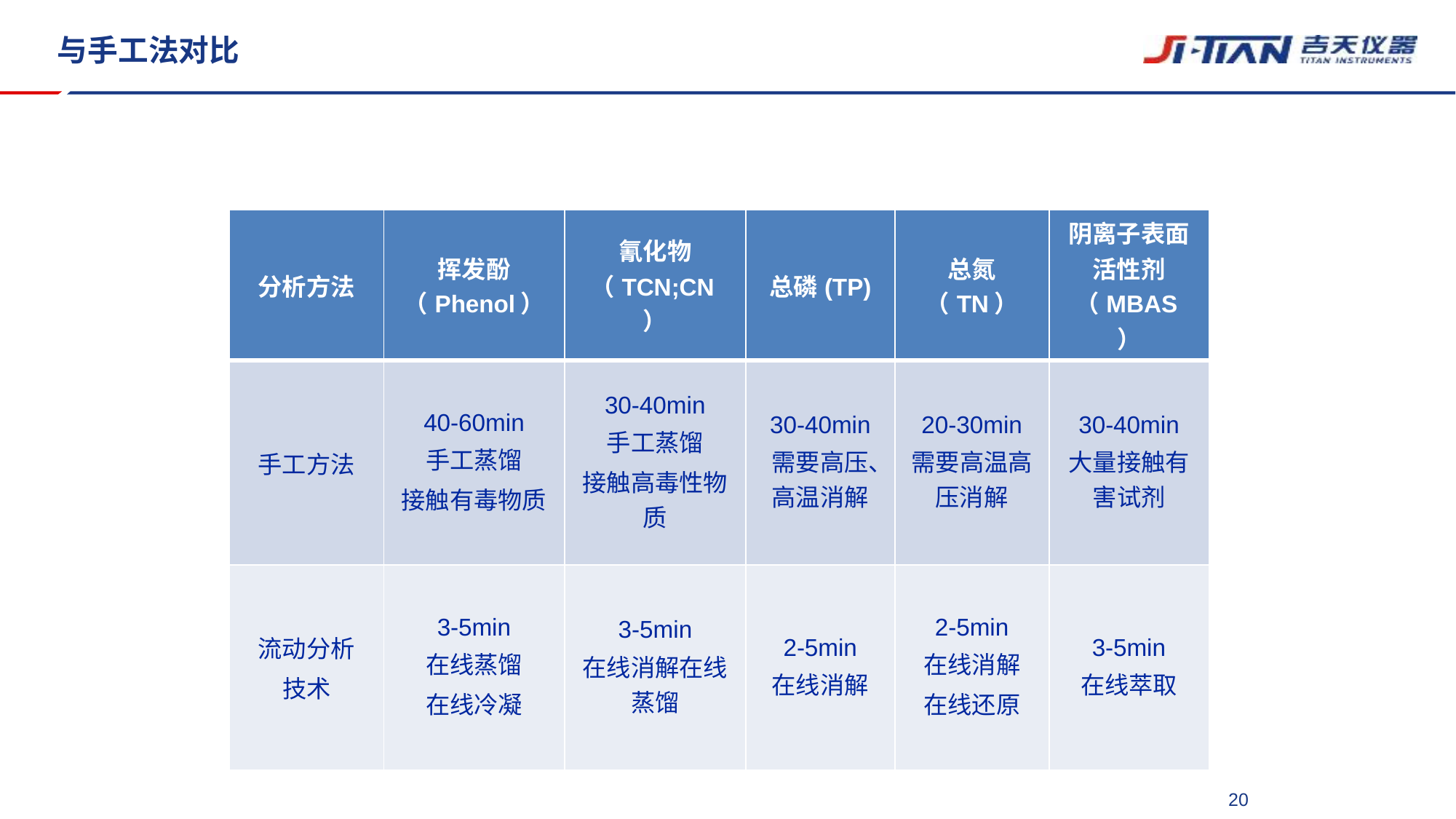

# 与手工法对比
| 分析方法 | 挥发酚（Phenol） | 氰化物（TCN;CN） | 总磷(TP) | 总氮（TN） | 阴离子表面活性剂（MBAS） |
| --- | --- | --- | --- | --- | --- |
| 手工方法 | 40-60min 手工蒸馏 接触有毒物质 | 30-40min 手工蒸馏 接触高毒性物质 | 30-40min 需要高压、高温消解 | 20-30min 需要高温高压消解 | 30-40min 大量接触有害试剂 |
| 流动分析 技术 | 3-5min 在线蒸馏 在线冷凝 | 3-5min 在线消解在线蒸馏 | 2-5min 在线消解 | 2-5min 在线消解 在线还原 | 3-5min 在线萃取 |
20